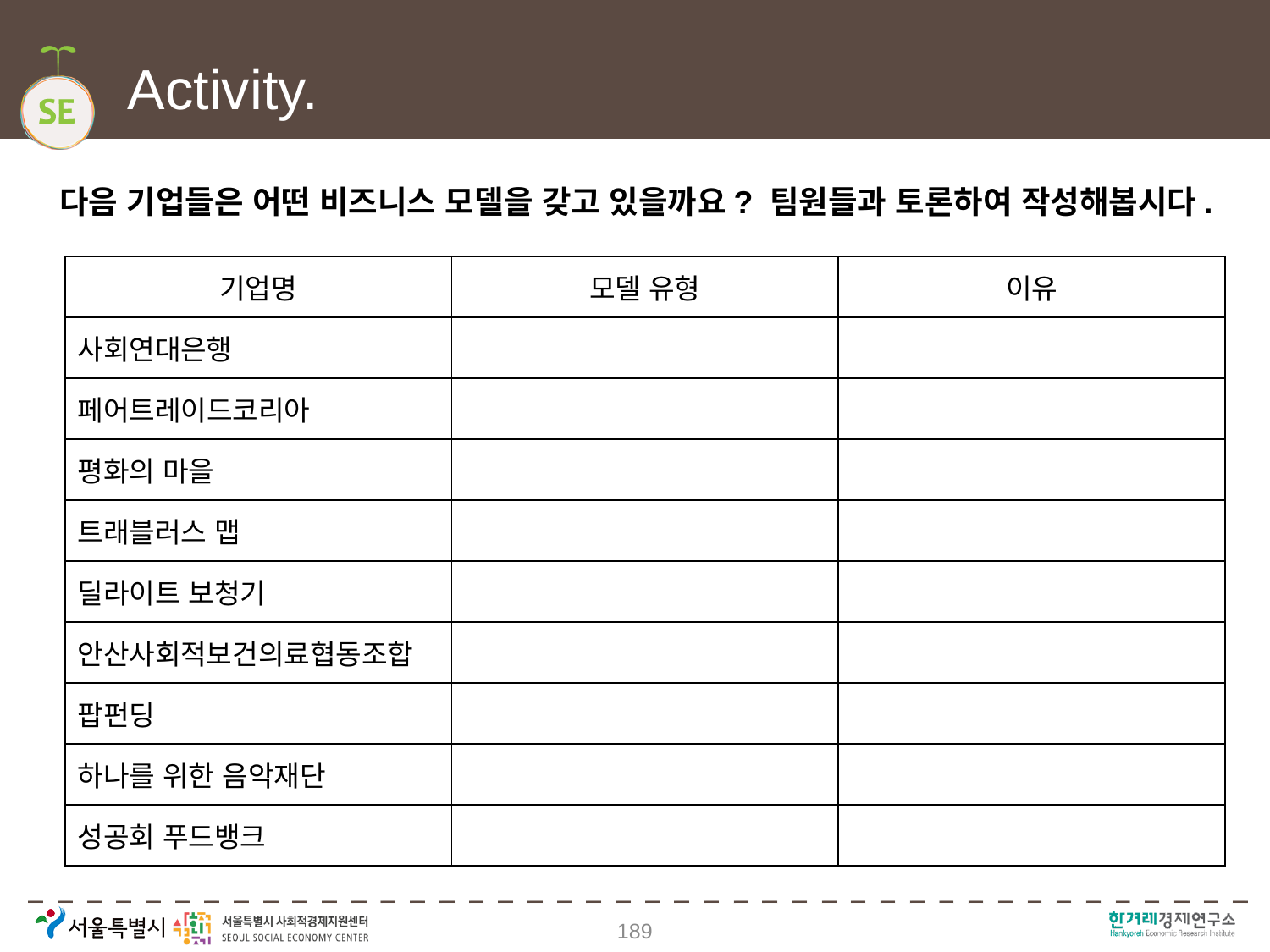

# Activity.
다음 기업들은 어떤 비즈니스 모델을 갖고 있을까요? 팀원들과 토론하여 작성해봅시다.
| 기업명 | 모델 유형 | 이유 |
| --- | --- | --- |
| 사회연대은행 |  |  |
| 페어트레이드코리아 |  |  |
| 평화의 마을 |  |  |
| 트래블러스 맵 |  |  |
| 딜라이트 보청기 |  |  |
| 안산사회적보건의료협동조합 |  |  |
| 팝펀딩 |  |  |
| 하나를 위한 음악재단 |  |  |
| 성공회 푸드뱅크 |  |  |
189